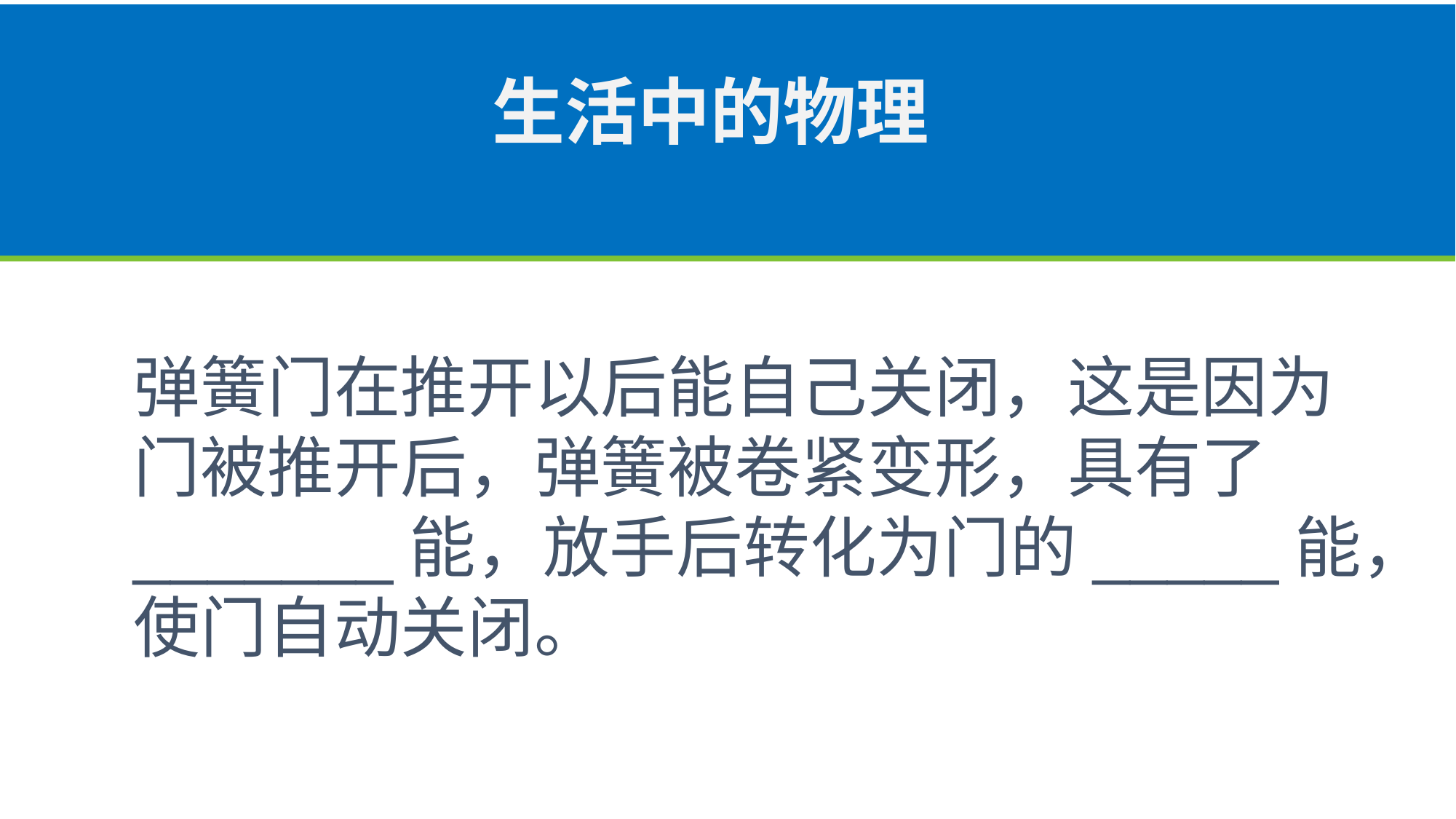

生活中的物理

弹簧门在推开以后能自己关闭，这是因为门被推开后，弹簧被卷紧变形，具有了_______能，放手后转化为门的_____能，使门自动关闭。